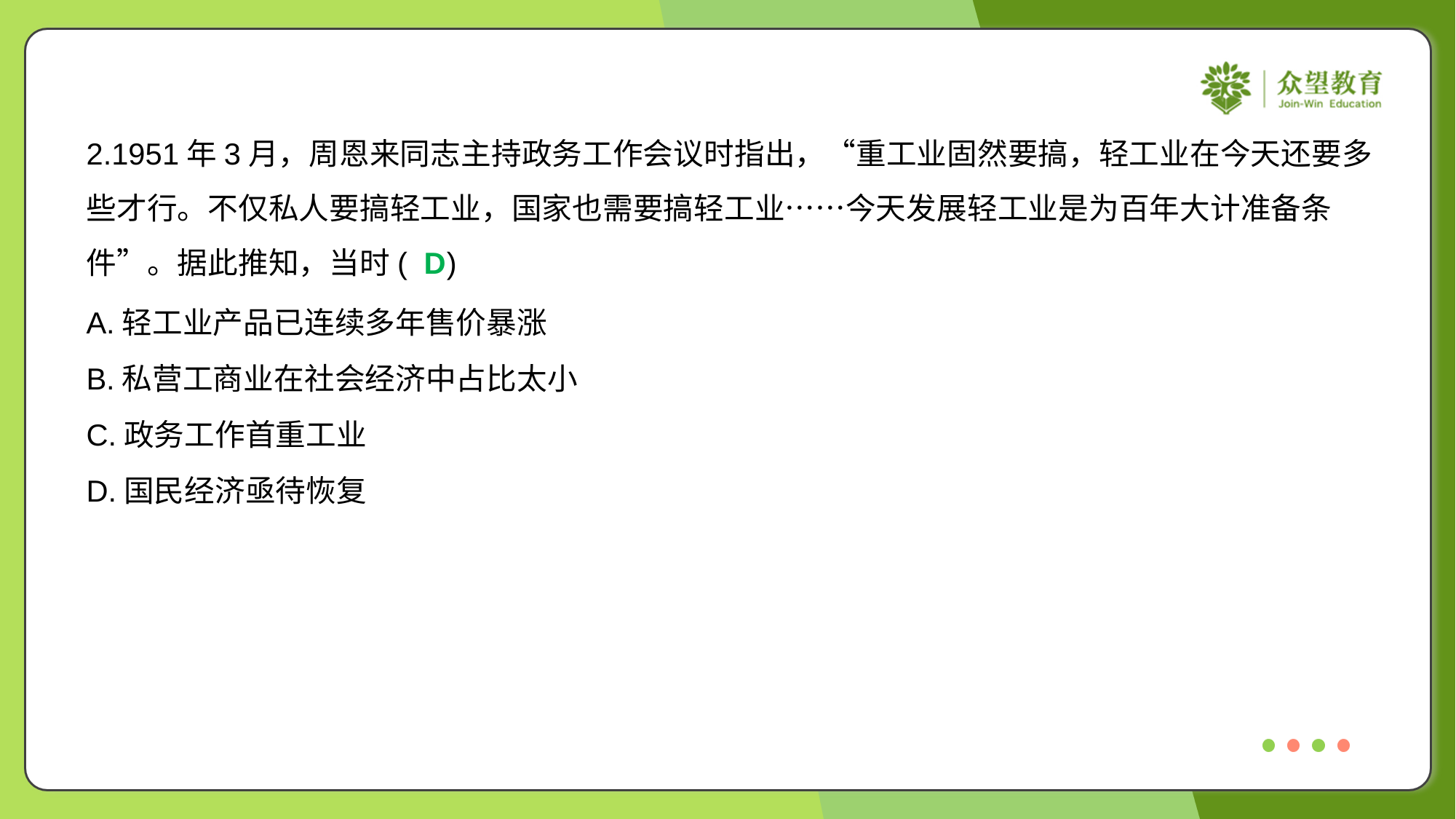

2.1951年3月，周恩来同志主持政务工作会议时指出，“重工业固然要搞，轻工业在今天还要多
些才行。不仅私人要搞轻工业，国家也需要搞轻工业……今天发展轻工业是为百年大计准备条
件”。据此推知，当时(     )
D
A.轻工业产品已连续多年售价暴涨
B.私营工商业在社会经济中占比太小
C.政务工作首重工业
D.国民经济亟待恢复